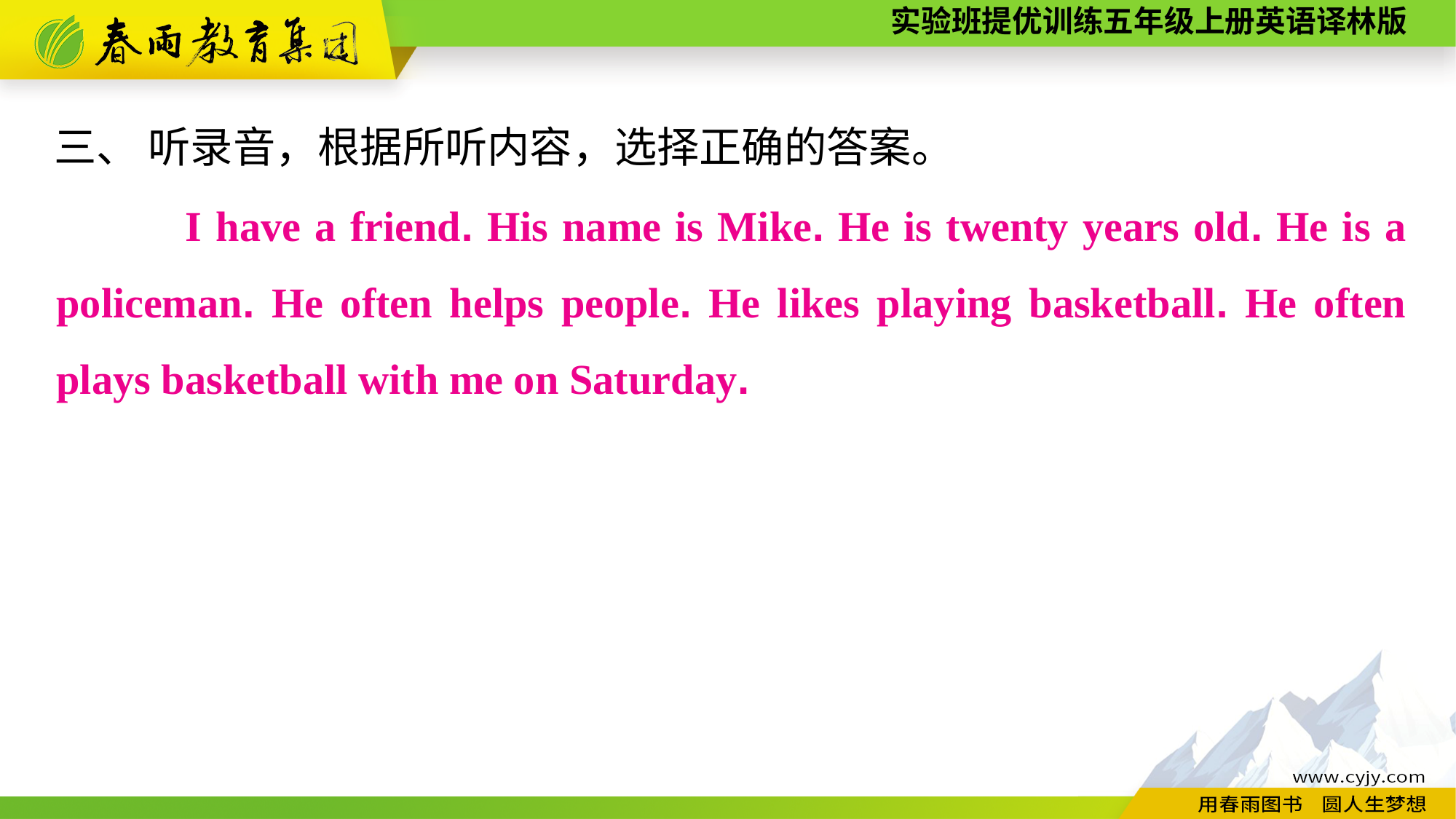

三、 听录音，根据所听内容，选择正确的答案。
 　　I have a friend. His name is Mike. He is twenty years old. He is a policeman. He often helps people. He likes playing basketball. He often plays basketball with me on Saturday.